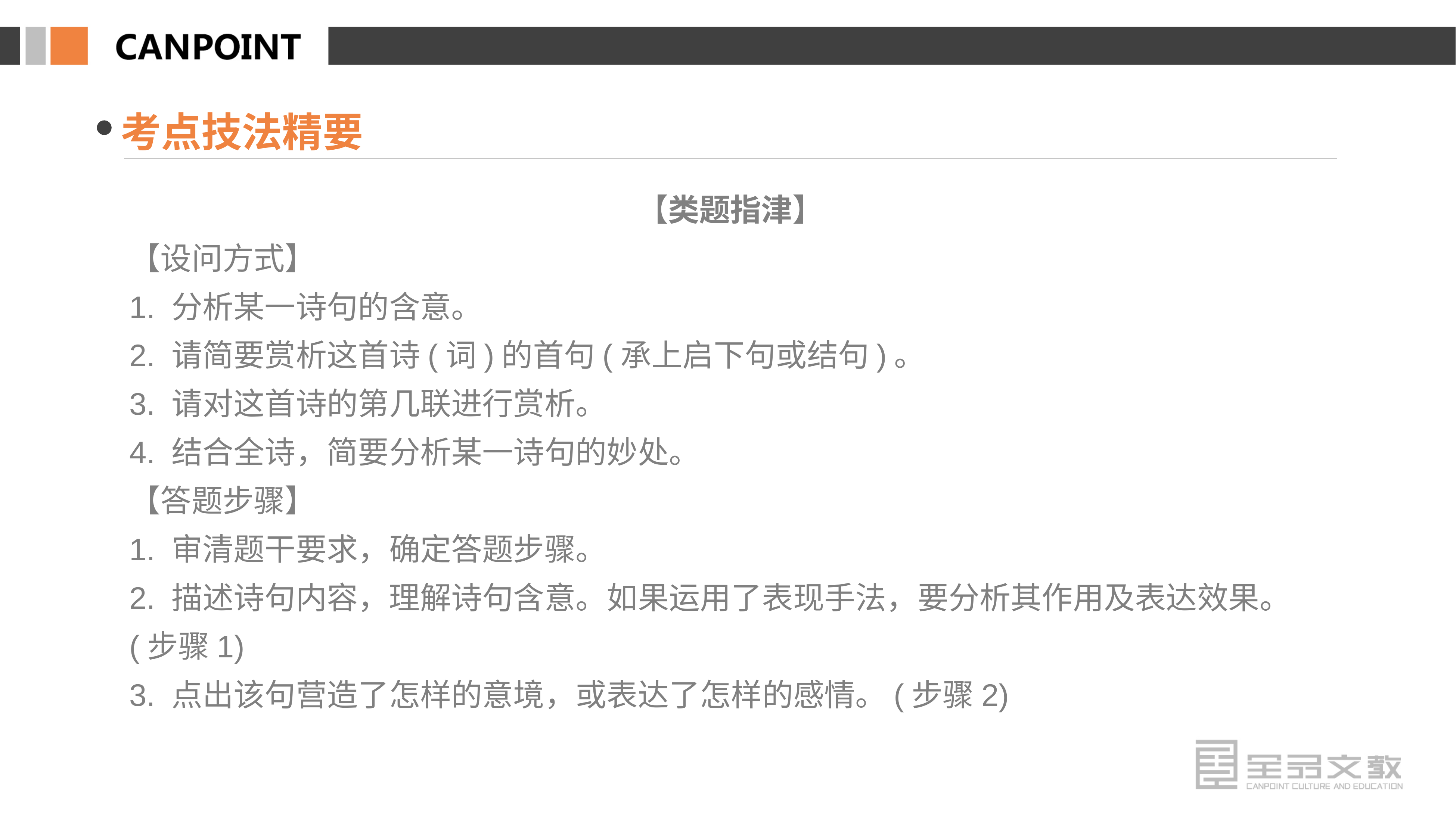

考点技法精要

【类题指津】
【设问方式】
1. 分析某一诗句的含意。
2. 请简要赏析这首诗(词)的首句(承上启下句或结句)。
3. 请对这首诗的第几联进行赏析。
4. 结合全诗，简要分析某一诗句的妙处。
【答题步骤】
1. 审清题干要求，确定答题步骤。
2. 描述诗句内容，理解诗句含意。如果运用了表现手法，要分析其作用及表达效果。(步骤1)
3. 点出该句营造了怎样的意境，或表达了怎样的感情。(步骤2)